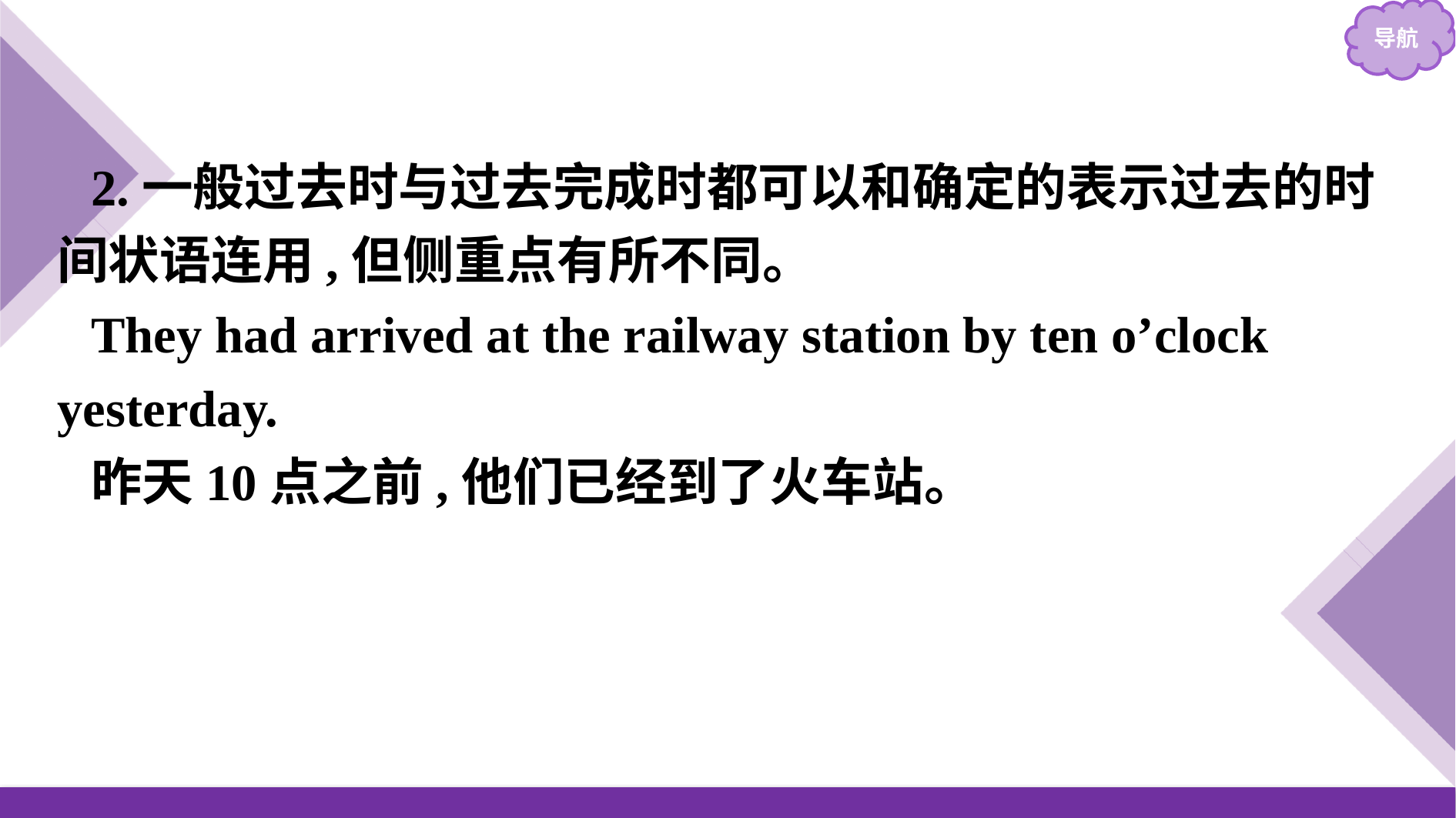

2.一般过去时与过去完成时都可以和确定的表示过去的时间状语连用,但侧重点有所不同。
They had arrived at the railway station by ten o’clock yesterday.
昨天10点之前,他们已经到了火车站。